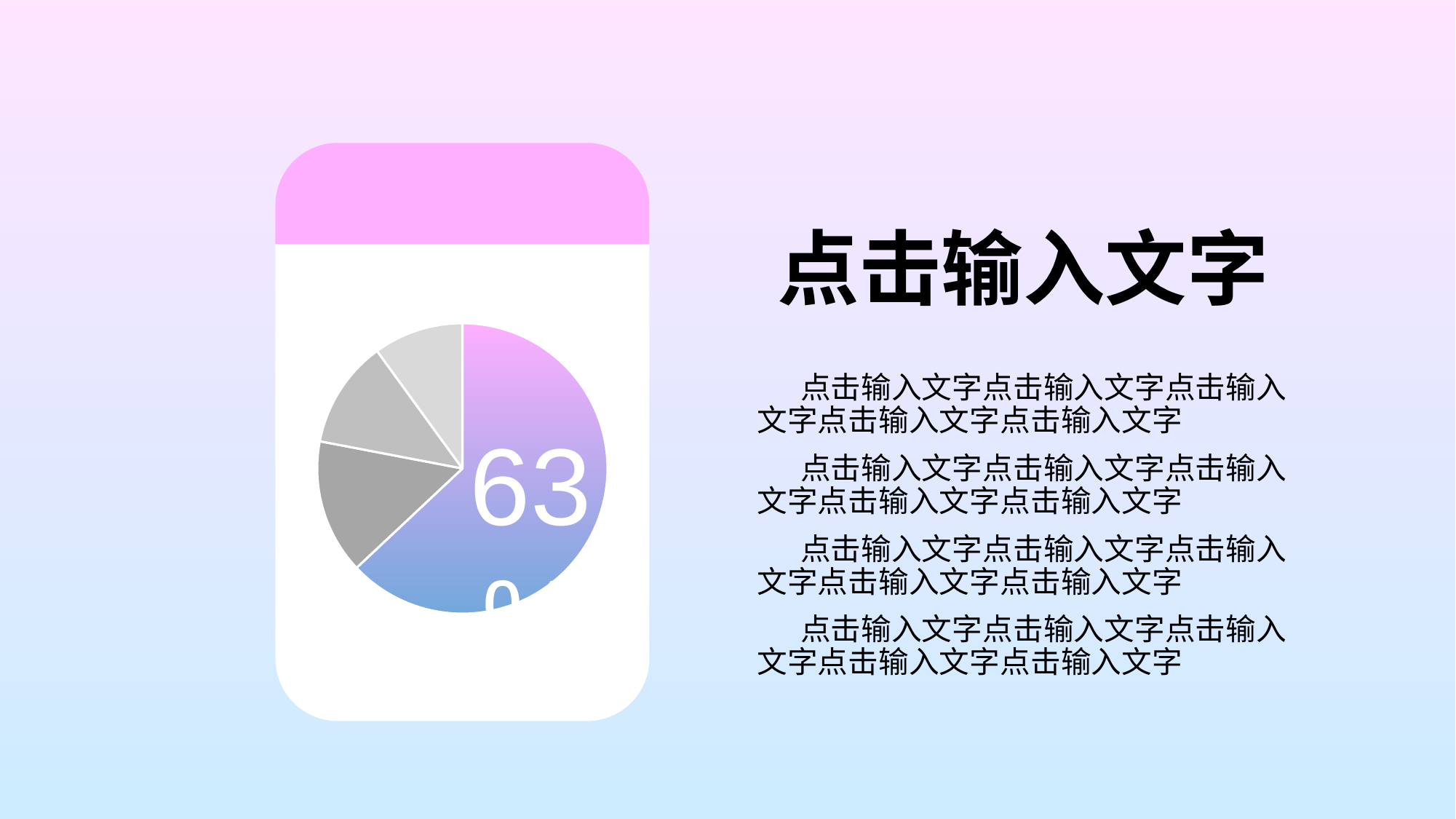

点击输入文字

### Chart

| Category | 销售额 |
|---|---|
| 第一季度 | 63.0 |
| 第二季度 | 15.0 |
| 第三季度 | 12.0 |
| 第四季度 | 10.0 |
点击输入文字点击输入文字点击输入文字点击输入文字点击输入文字
点击输入文字点击输入文字点击输入文字点击输入文字点击输入文字
点击输入文字点击输入文字点击输入文字点击输入文字点击输入文字
点击输入文字点击输入文字点击输入文字点击输入文字点击输入文字

63%